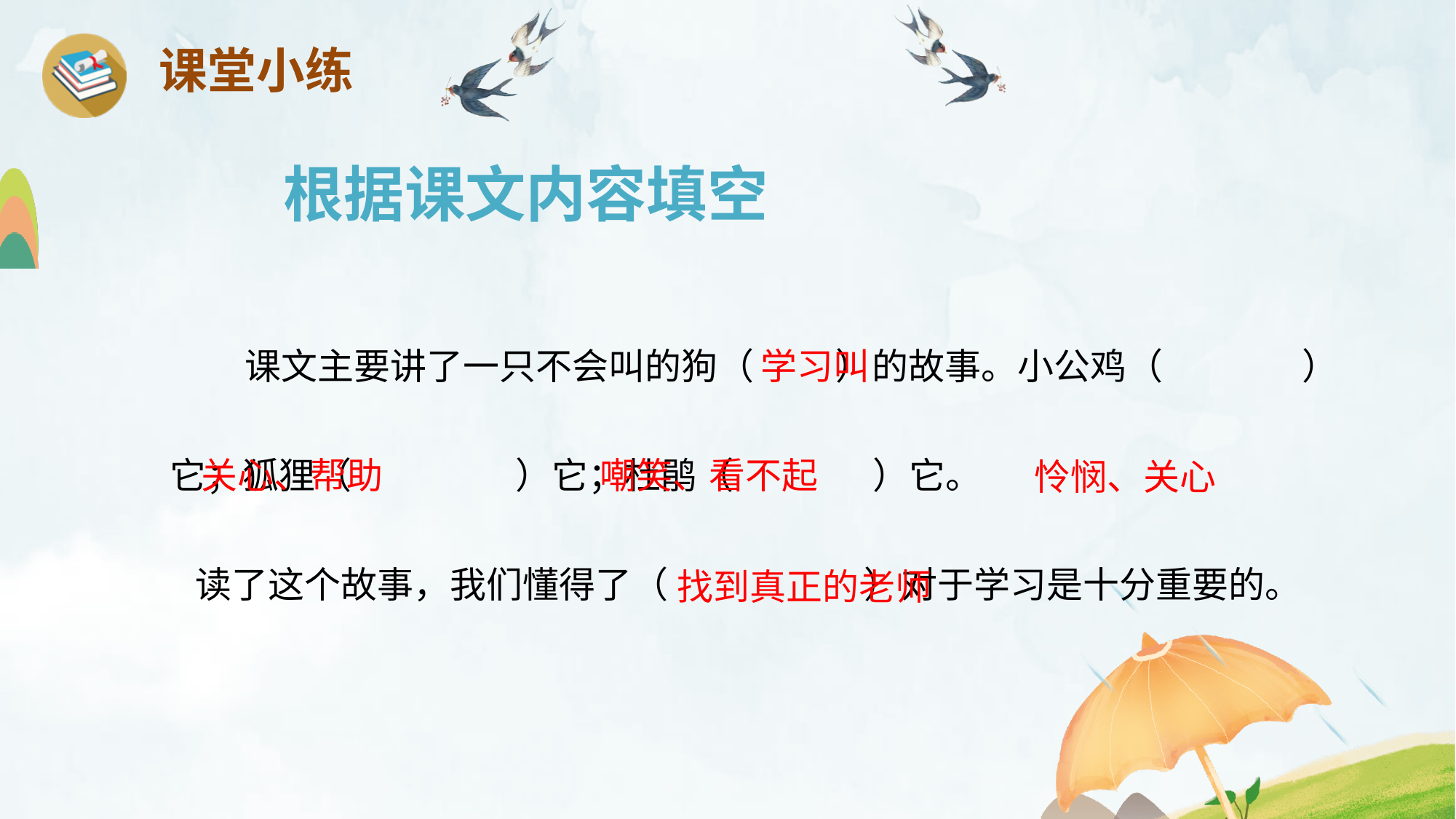

课堂小练
根据课文内容填空
        课文主要讲了一只不会叫的狗（          ）的故事。小公鸡（                 ）它；狐狸（                    ）它；杜鹃（                 ）它。
  读了这个故事，我们懂得了（                        ）对于学习是十分重要的。
学习叫
嘲笑、看不起
关心、帮助
怜悯、关心
找到真正的老师